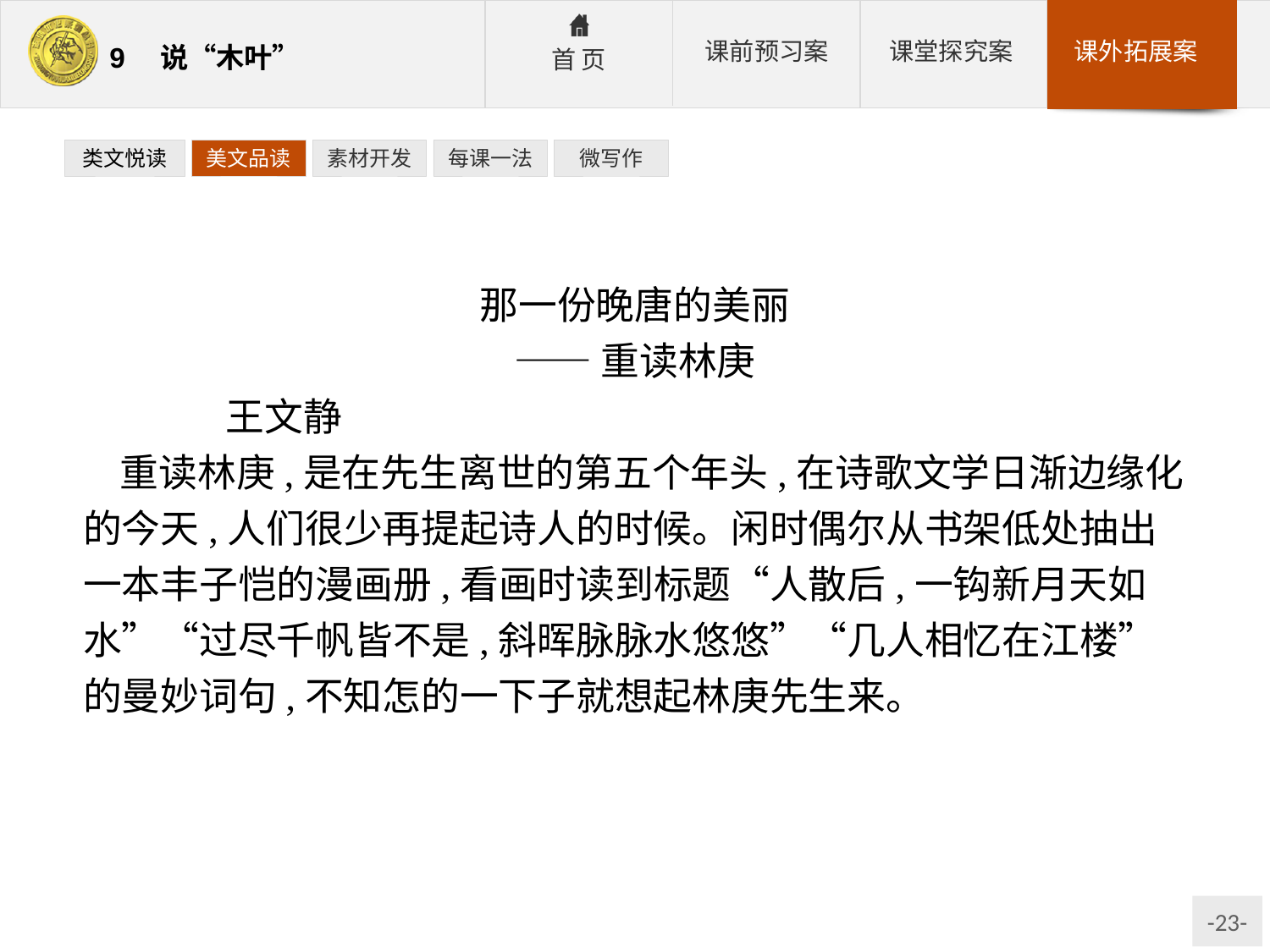

类文悦读
美文品读
素材开发
每课一法
微写作
那一份晚唐的美丽
——重读林庚
	王文静
重读林庚,是在先生离世的第五个年头,在诗歌文学日渐边缘化的今天,人们很少再提起诗人的时候。闲时偶尔从书架低处抽出一本丰子恺的漫画册,看画时读到标题“人散后,一钩新月天如水”“过尽千帆皆不是,斜晖脉脉水悠悠”“几人相忆在江楼”的曼妙词句,不知怎的一下子就想起林庚先生来。